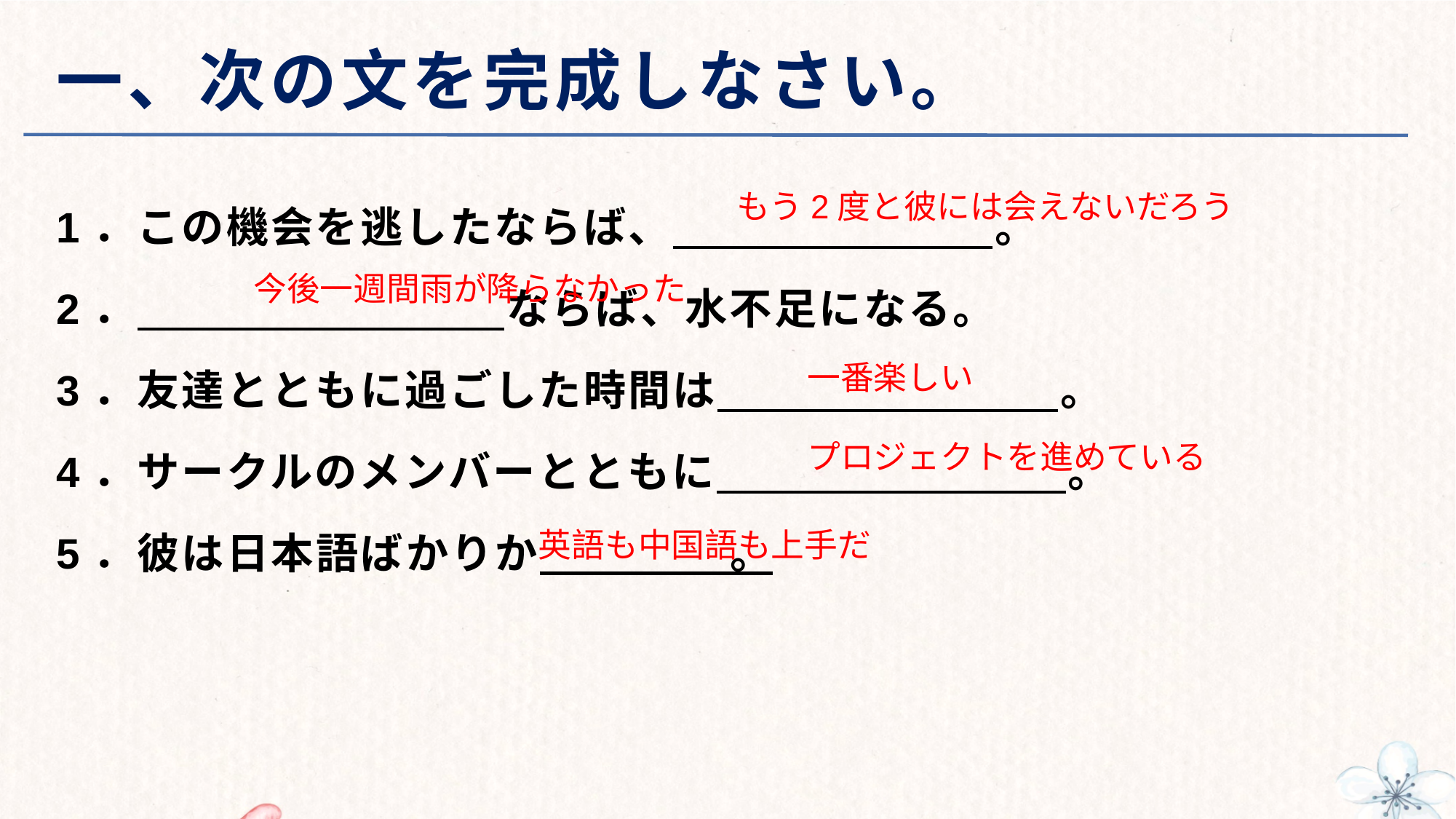

# 一、次の文を完成しなさい。
1．この機会を逃したならば、                           。
2．                               ならば、水不足になる。
3．友達とともに過ごした時間は     　                    。
4．サークルのメンバーとともに    　　                  。
5．彼は日本語ばかりか                。

　　もう2度と彼には会えないだろう
　　今後一週間雨が降らなかった
　　一番楽しい
　　プロジェクトを進めている
　　英語も中国語も上手だ